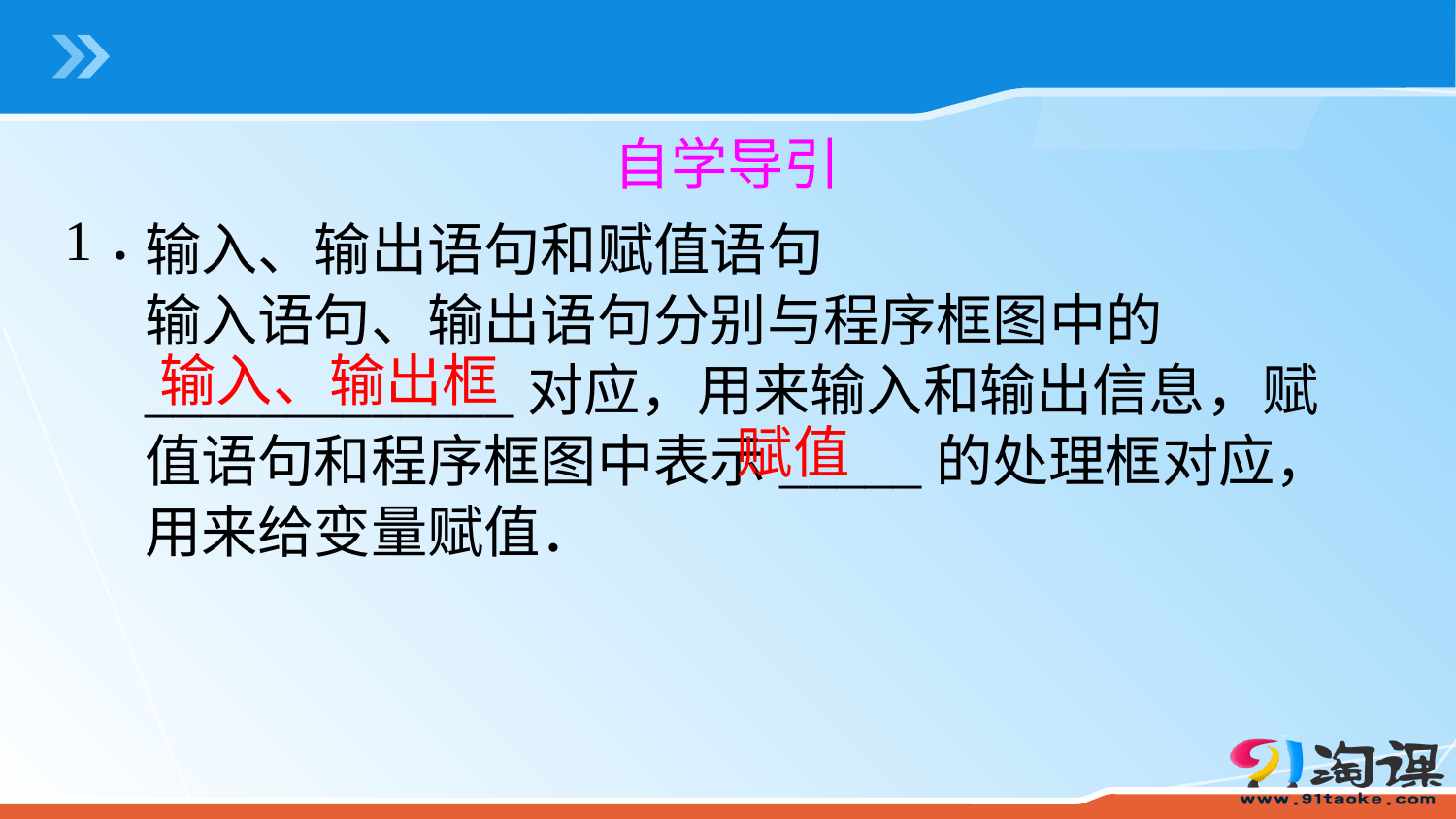

自学导引
1．
输入、输出语句和赋值语句
输入语句、输出语句分别与程序框图中的_____________对应，用来输入和输出信息，赋值语句和程序框图中表示_____的处理框对应，用来给变量赋值．
输入、输出框
赋值